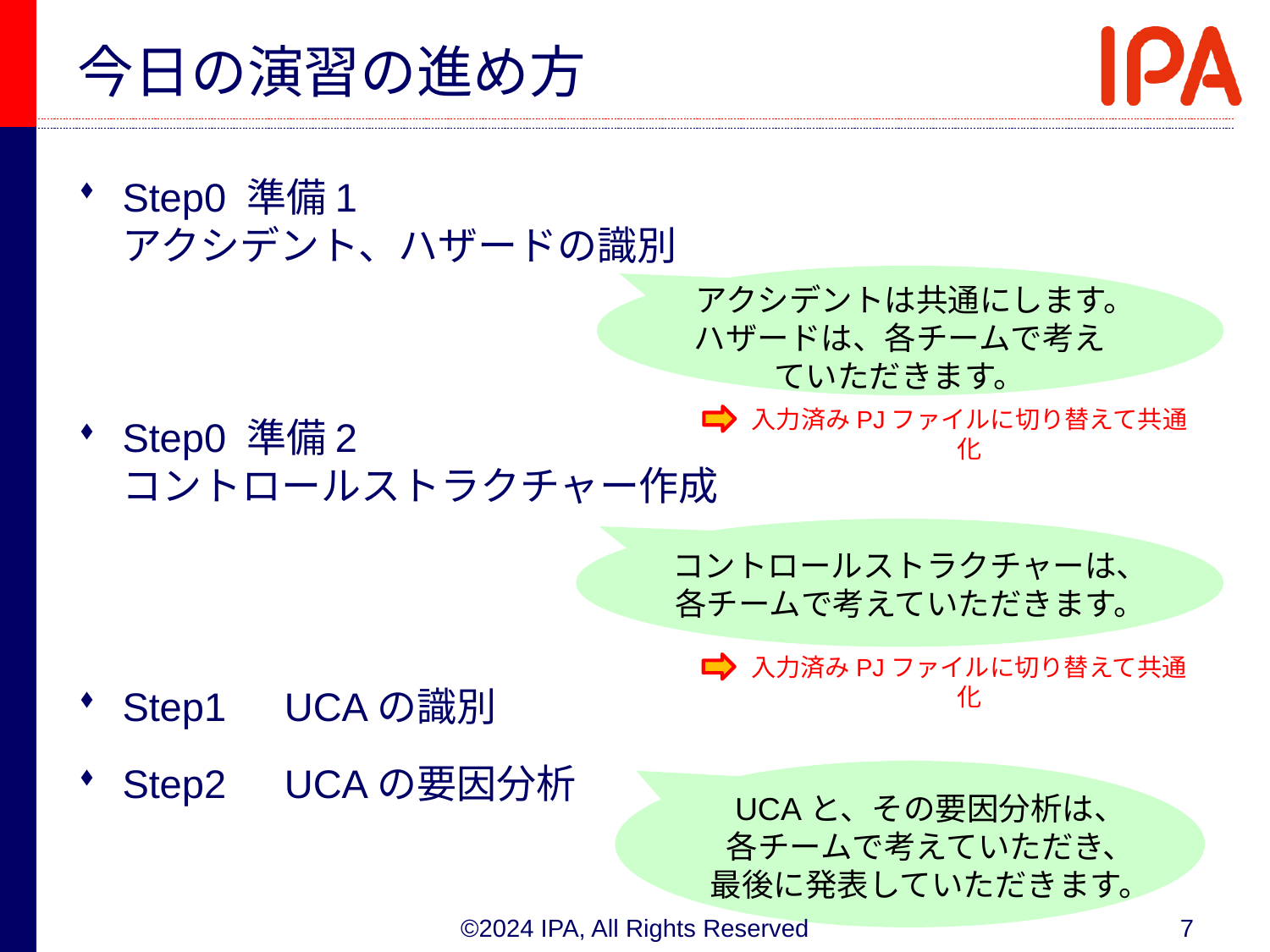

# 今日の演習の進め方
Step0 準備1　
アクシデント、ハザードの識別

Step0 準備2　
コントロールストラクチャー作成

Step1　UCAの識別
Step2　UCAの要因分析

アクシデントは共通にします。
ハザードは、各チームで考えていただきます。
入力済みPJファイルに切り替えて共通化

コントロールストラクチャーは、
各チームで考えていただきます。
入力済みPJファイルに切り替えて共通化

UCAと、その要因分析は、
各チームで考えていただき、
最後に発表していただきます。
©2024 IPA, All Rights Reserved
7